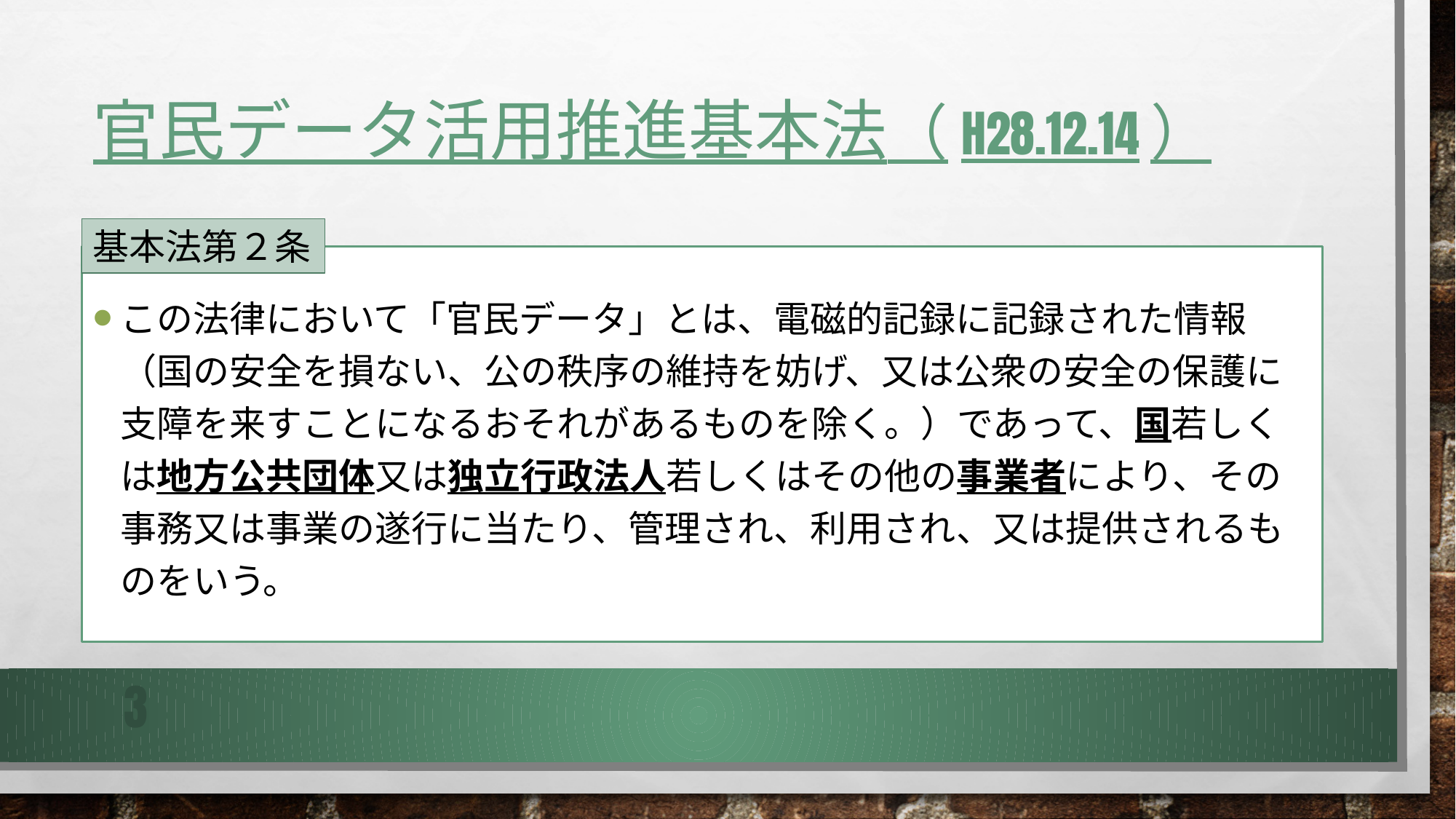

# 官民データ活用推進基本法（H28.12.14）
基本法第２条
この法律において「官民データ」とは、電磁的記録に記録された情報（国の安全を損ない、公の秩序の維持を妨げ、又は公衆の安全の保護に支障を来すことになるおそれがあるものを除く。）であって、国若しくは地方公共団体又は独立行政法人若しくはその他の事業者により、その事務又は事業の遂行に当たり、管理され、利用され、又は提供されるものをいう。
3